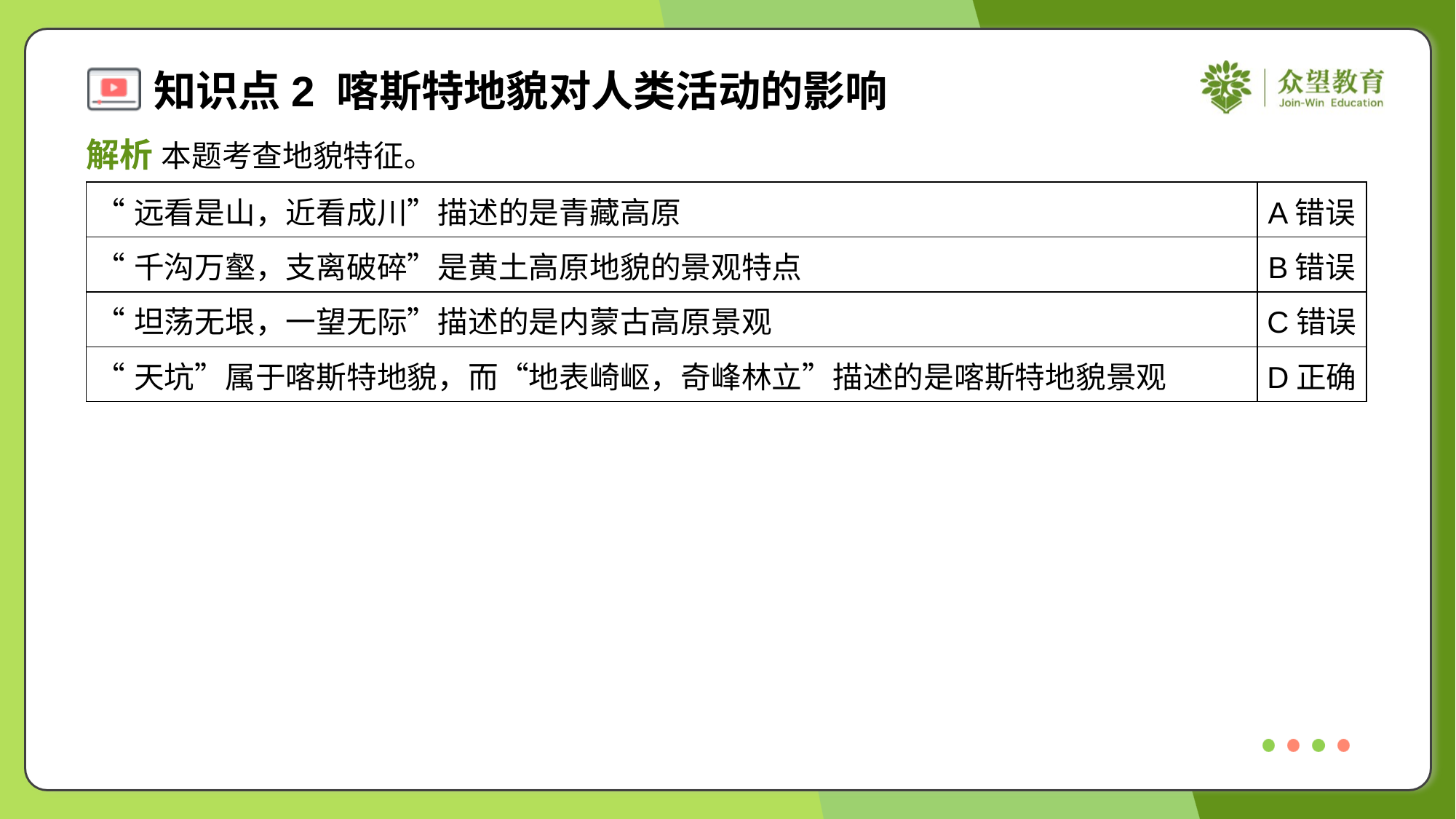

解析 本题考查地貌特征。
| “远看是山，近看成川”描述的是青藏高原 | A错误 |
| --- | --- |
| “千沟万壑，支离破碎”是黄土高原地貌的景观特点 | B错误 |
| “坦荡无垠，一望无际”描述的是内蒙古高原景观 | C错误 |
| “天坑”属于喀斯特地貌，而“地表崎岖，奇峰林立”描述的是喀斯特地貌景观 | D正确 |